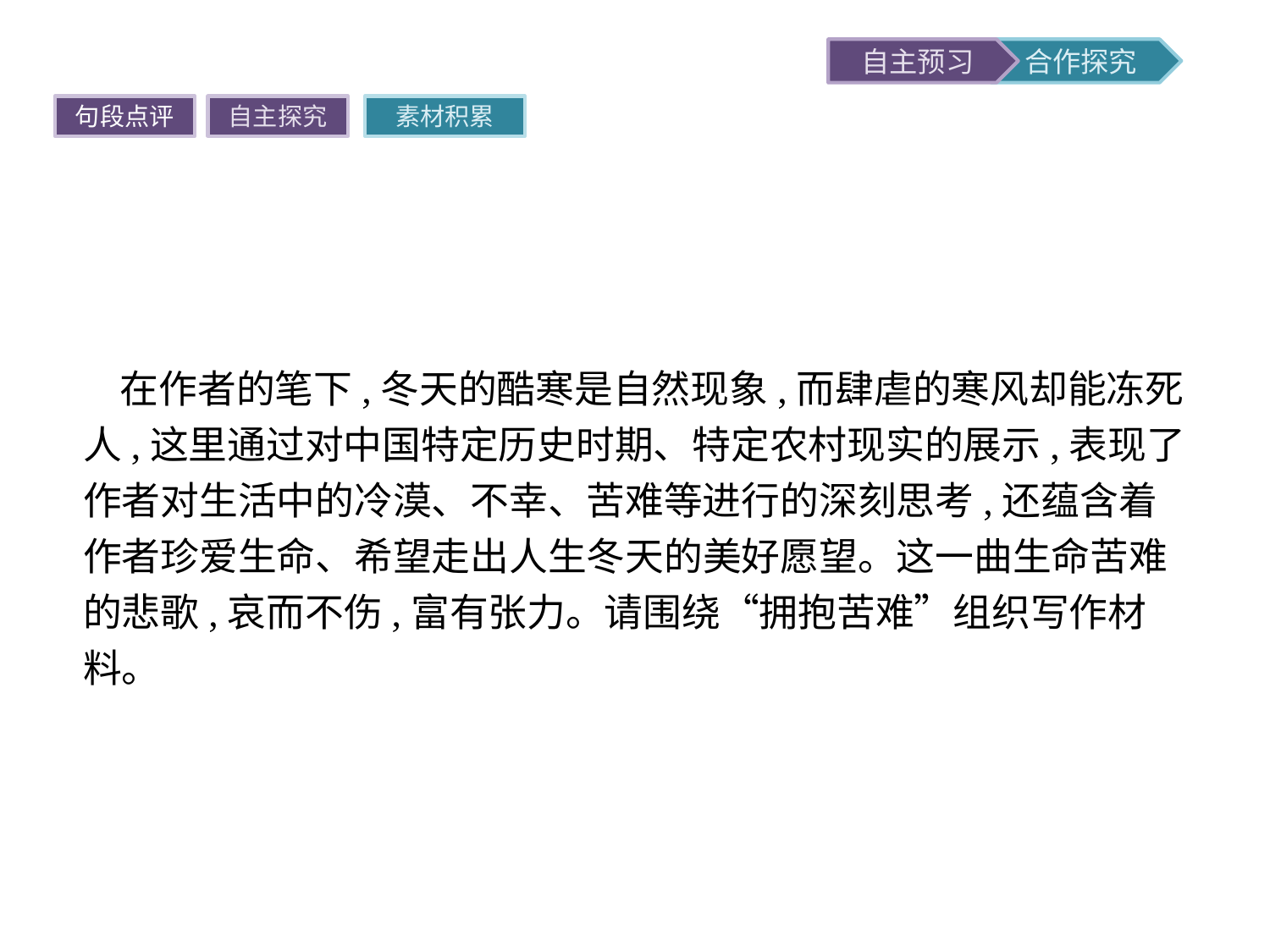

句段点评
自主探究
素材积累
在作者的笔下,冬天的酷寒是自然现象,而肆虐的寒风却能冻死人,这里通过对中国特定历史时期、特定农村现实的展示,表现了作者对生活中的冷漠、不幸、苦难等进行的深刻思考,还蕴含着作者珍爱生命、希望走出人生冬天的美好愿望。这一曲生命苦难的悲歌,哀而不伤,富有张力。请围绕“拥抱苦难”组织写作材料。